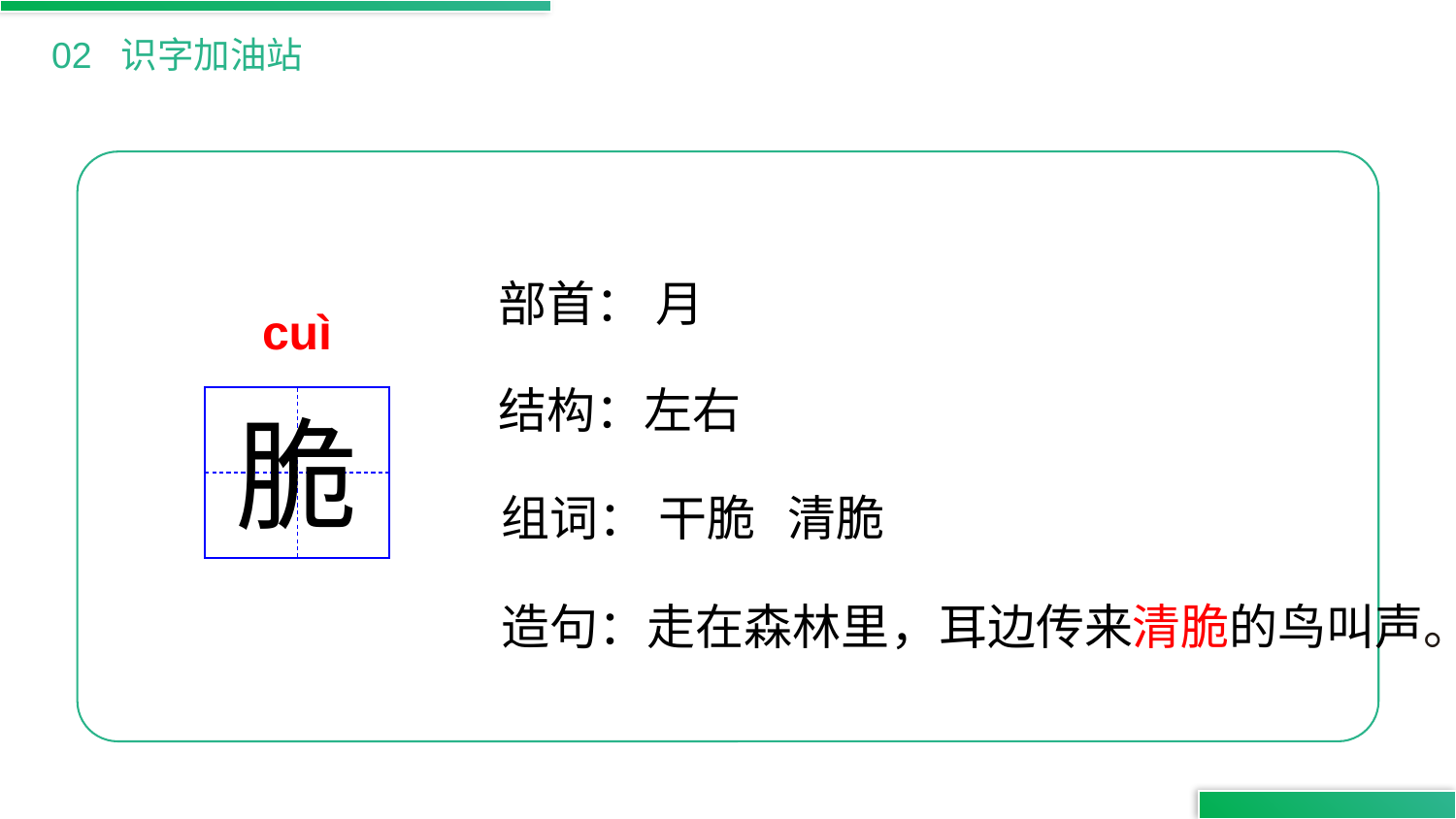

02  识字加油站
部首： 月
cuì
结构：左右

脆
组词： 干脆   清脆
造句：走在森林里，耳边传来清脆的鸟叫声。